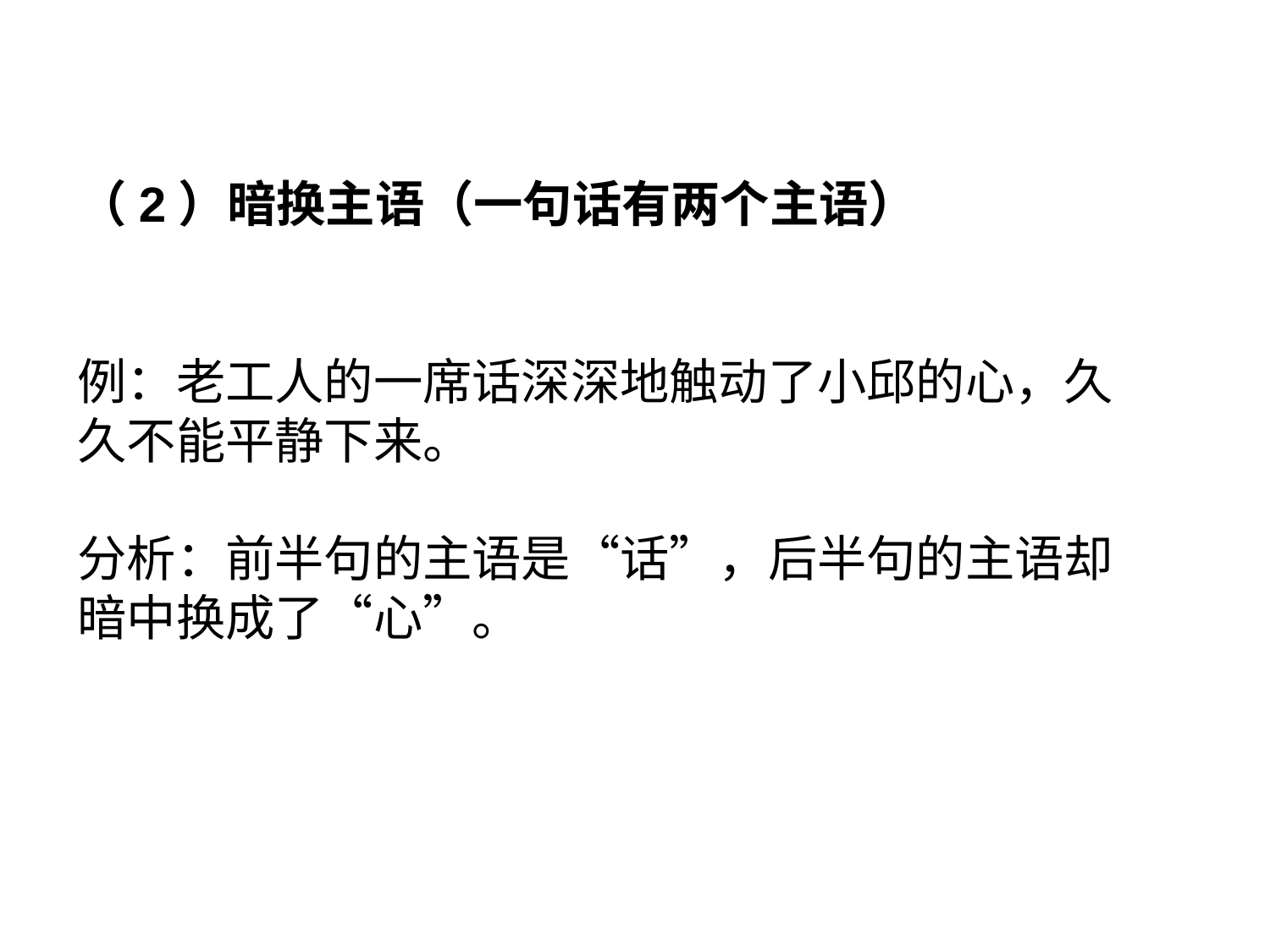

（2）暗换主语（一句话有两个主语）

例：老工人的一席话深深地触动了小邱的心，久久不能平静下来。

分析：前半句的主语是“话”，后半句的主语却暗中换成了“心”。